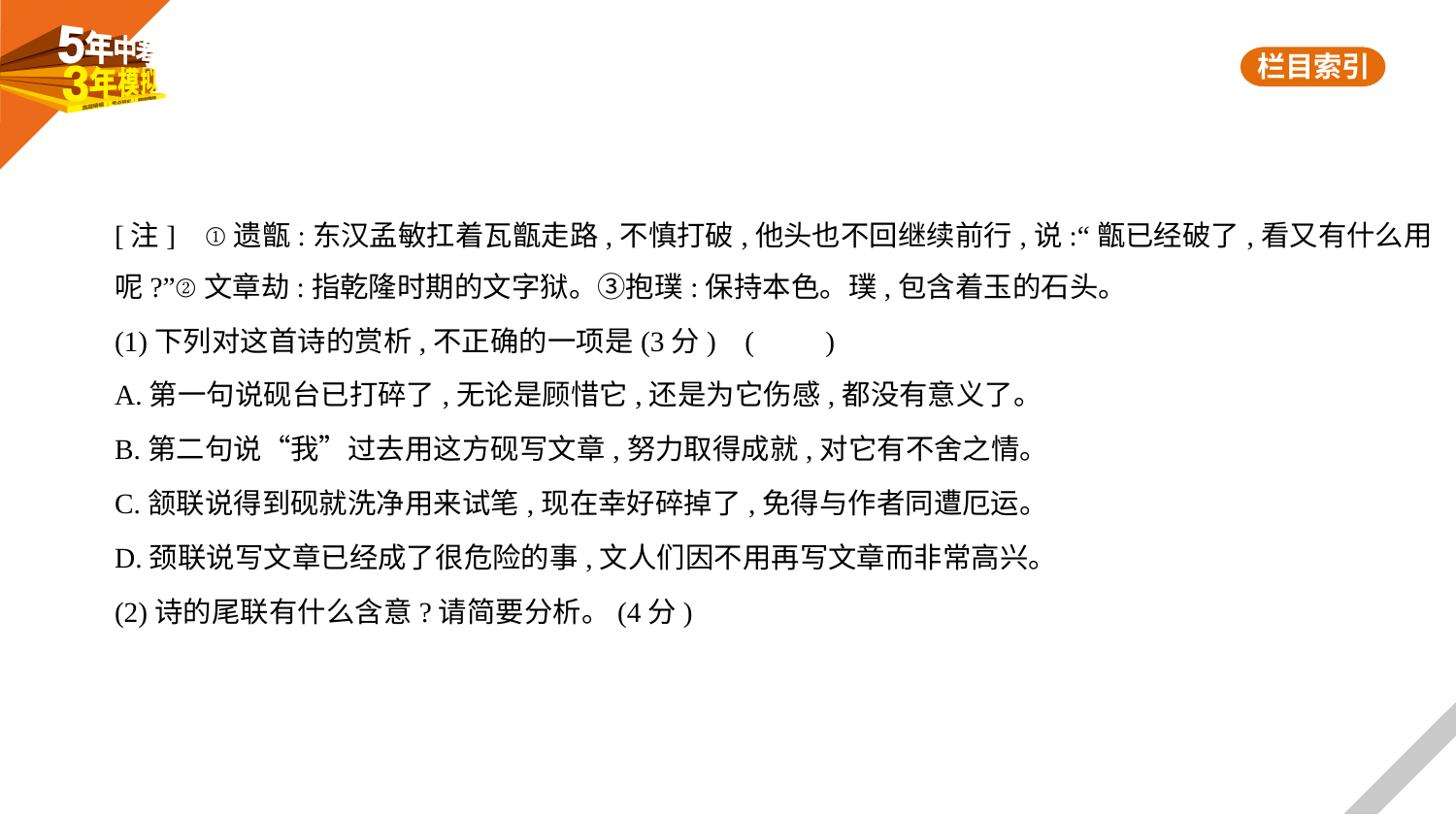

[注]    ①遗甑:东汉孟敏扛着瓦甑走路,不慎打破,他头也不回继续前行,说:“甑已经破了,看又有什么用
呢?”②文章劫:指乾隆时期的文字狱。③抱璞:保持本色。璞,包含着玉的石头。
(1)下列对这首诗的赏析,不正确的一项是(3分) (　　)
A.第一句说砚台已打碎了,无论是顾惜它,还是为它伤感,都没有意义了。
B.第二句说“我”过去用这方砚写文章,努力取得成就,对它有不舍之情。
C.颔联说得到砚就洗净用来试笔,现在幸好碎掉了,免得与作者同遭厄运。
D.颈联说写文章已经成了很危险的事,文人们因不用再写文章而非常高兴。
(2)诗的尾联有什么含意?请简要分析。(4分)